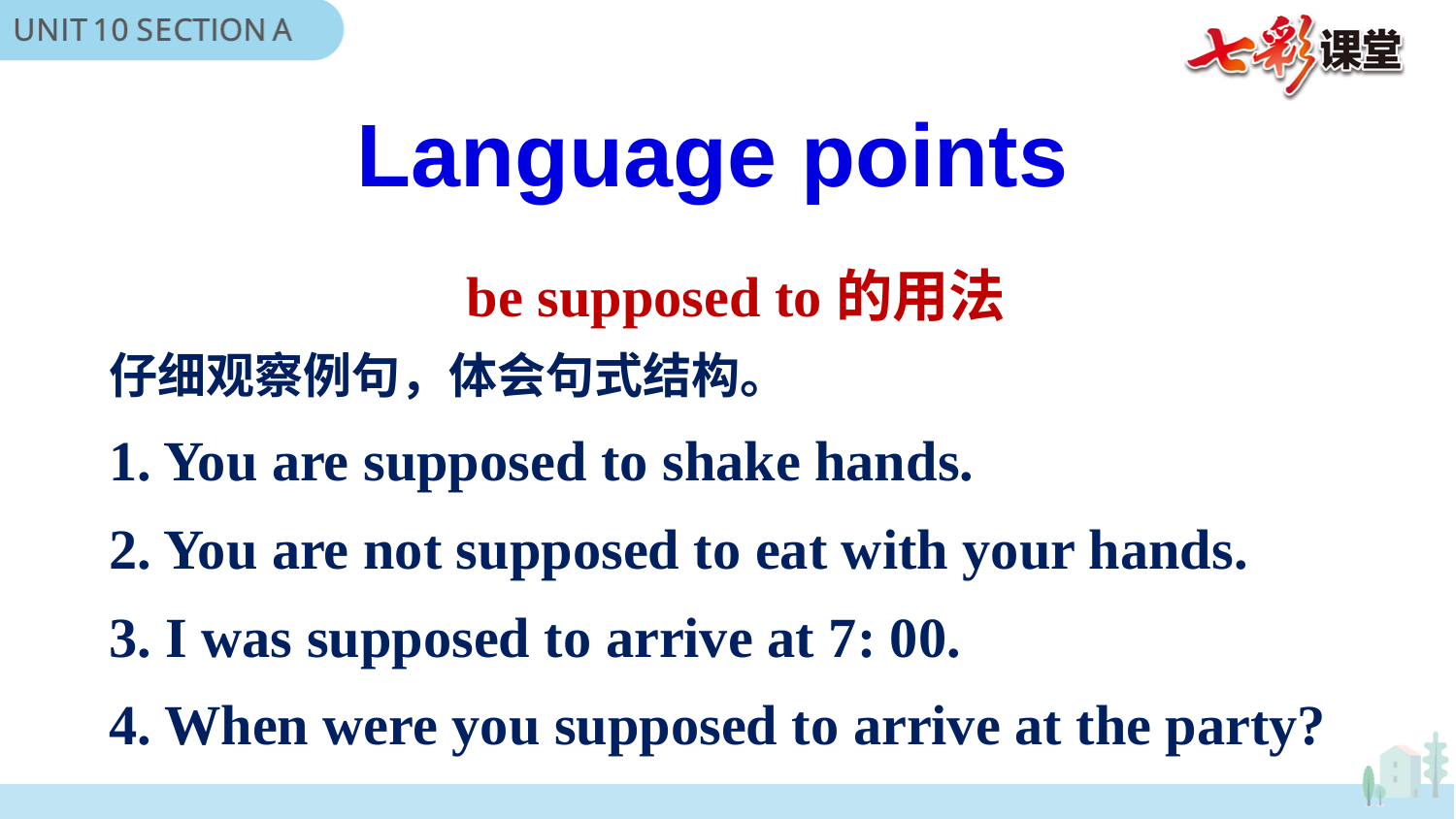

Language points
be supposed to的用法
仔细观察例句，体会句式结构。
1. You are supposed to shake hands.
2. You are not supposed to eat with your hands.
3. I was supposed to arrive at 7: 00.
4. When were you supposed to arrive at the party?